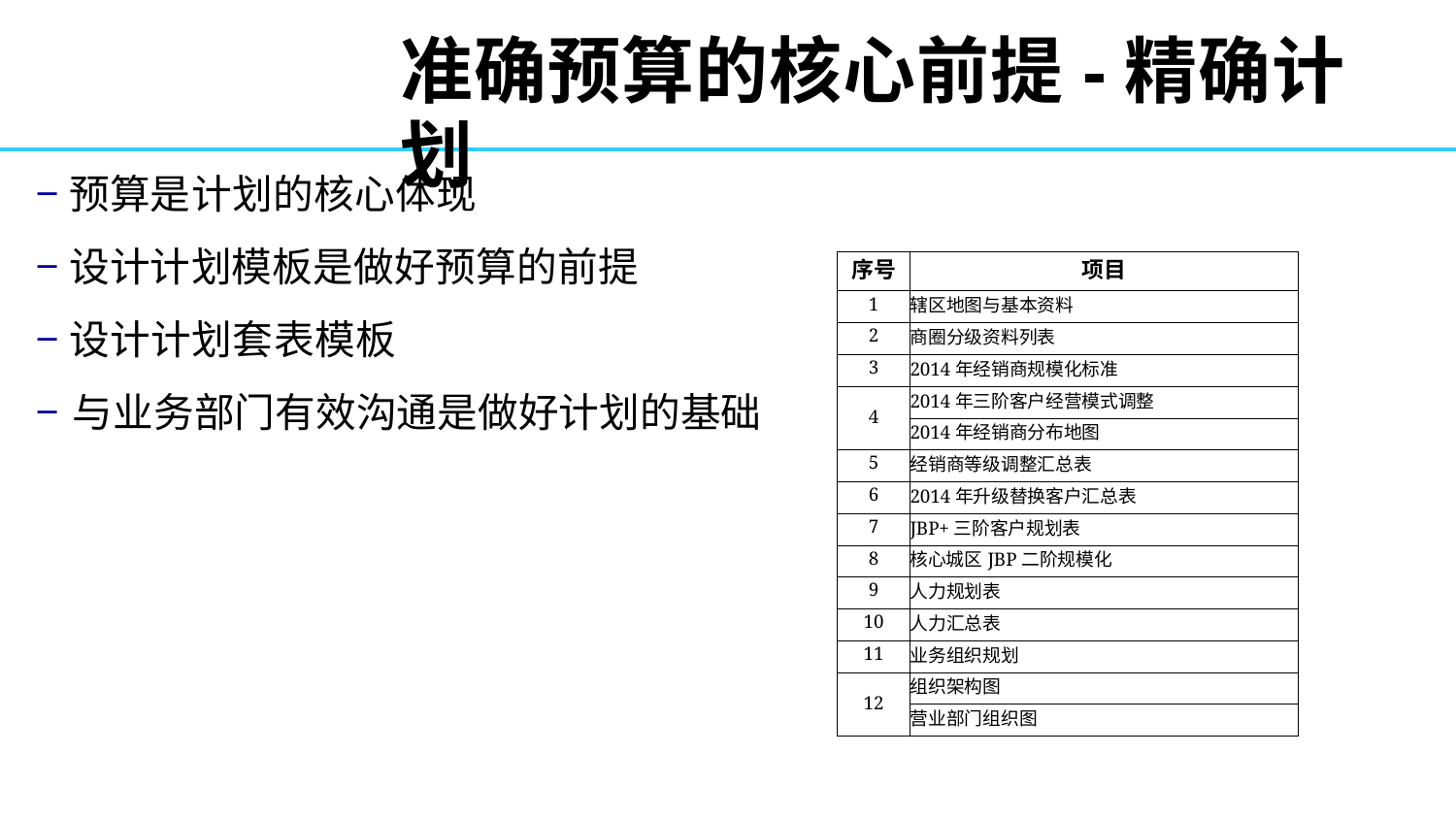

# 准确预算的核心前提-精确计划
−预算是计划的核心体现
−设计计划模板是做好预算的前提
−设计计划套表模板
−与业务部门有效沟通是做好计划的基础
| 序号 | 项目 |
| --- | --- |
| 1 | 辖区地图与基本资料 |
| 2 | 商圈分级资料列表 |
| 3 | 2014年经销商规模化标准 |
| 4 | 2014年三阶客户经营模式调整 |
|  | 2014年经销商分布地图 |
| 5 | 经销商等级调整汇总表 |
| 6 | 2014年升级替换客户汇总表 |
| 7 | JBP+三阶客户规划表 |
| 8 | 核心城区JBP二阶规模化 |
| 9 | 人力规划表 |
| 10 | 人力汇总表 |
| 11 | 业务组织规划 |
| 12 | 组织架构图 |
|  | 营业部门组织图 |